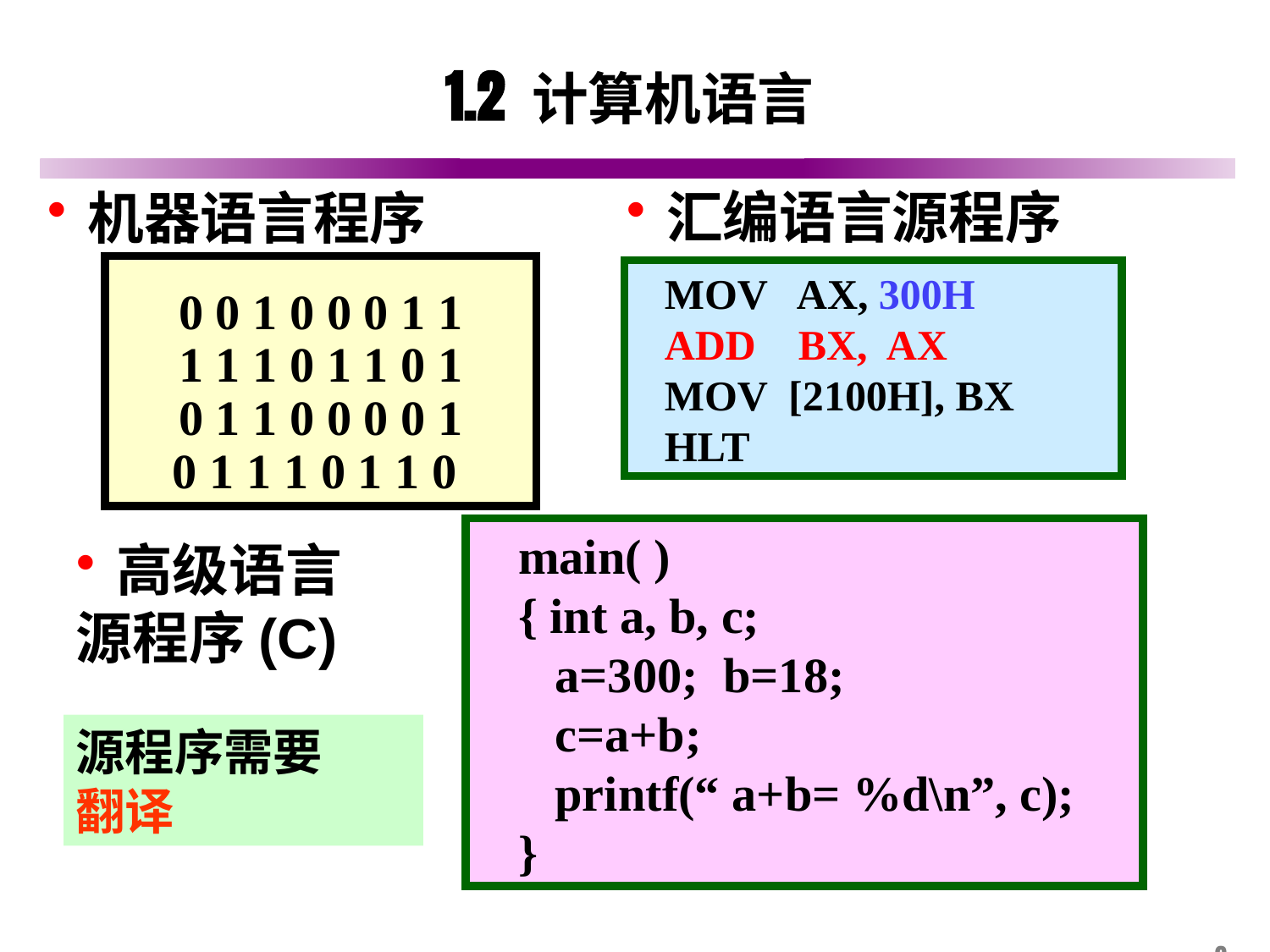

# 1.2 计算机语言
汇编语言源程序
MOV   AX, 300H
ADD    BX,  AX
MOV  [2100H], BX
HLT
机器语言程序
0 0 1 0 0 0 1 1
1 1 1 0 1 1 0 1
0 1 1 0 0 0 0 1
0 1 1 1 0 1 1 0
main( )
{ int a, b, c;
   a=300;  b=18;
   c=a+b;
   printf(“ a+b= %d\n”, c);
}
高级语言
源程序(C)
源程序需要
翻译
9